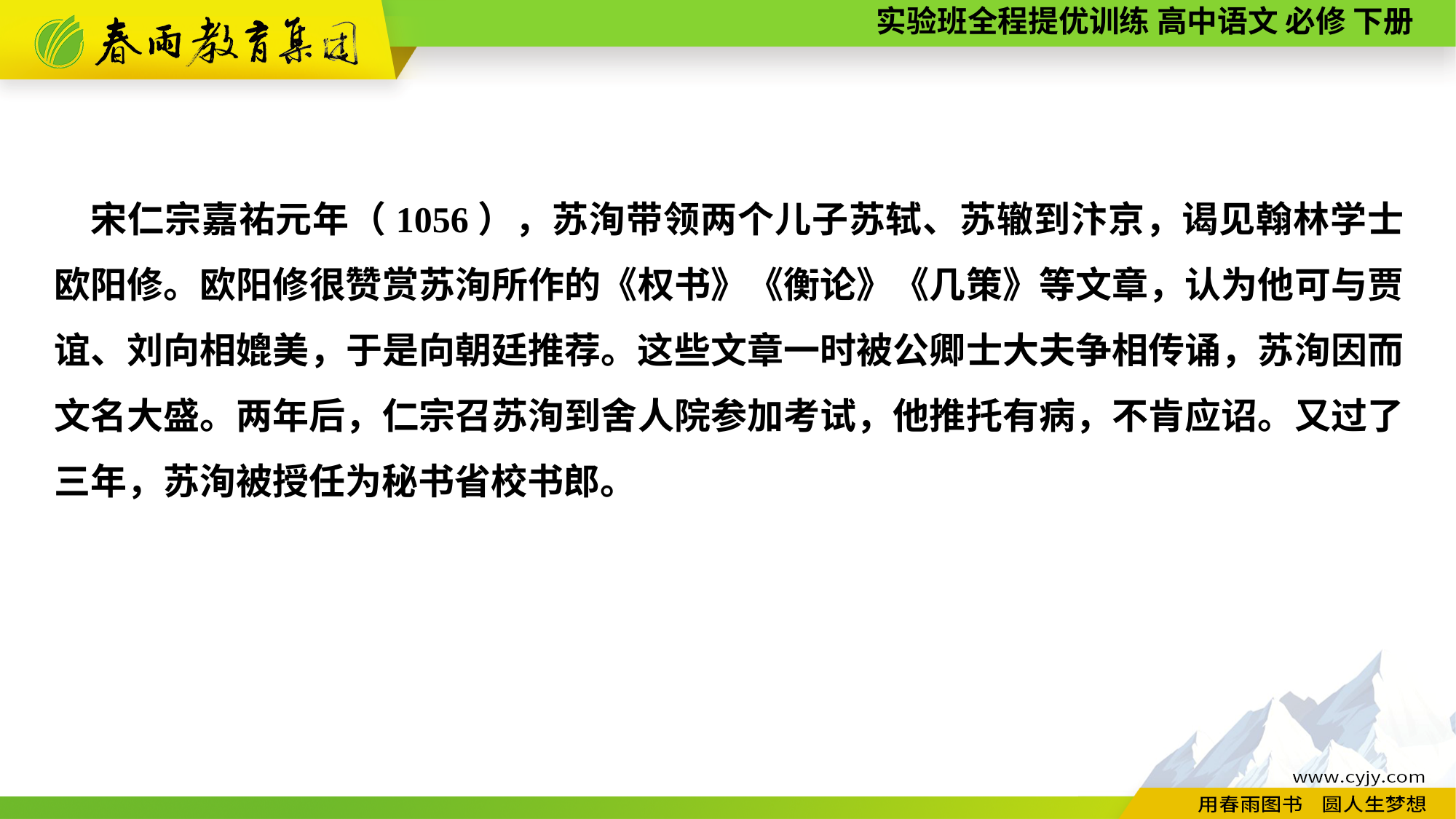

宋仁宗嘉祐元年（1056），苏洵带领两个儿子苏轼、苏辙到汴京，谒见翰林学士欧阳修。欧阳修很赞赏苏洵所作的《权书》《衡论》《几策》等文章，认为他可与贾谊、刘向相媲美，于是向朝廷推荐。这些文章一时被公卿士大夫争相传诵，苏洵因而文名大盛。两年后，仁宗召苏洵到舍人院参加考试，他推托有病，不肯应诏。又过了三年，苏洵被授任为秘书省校书郎。